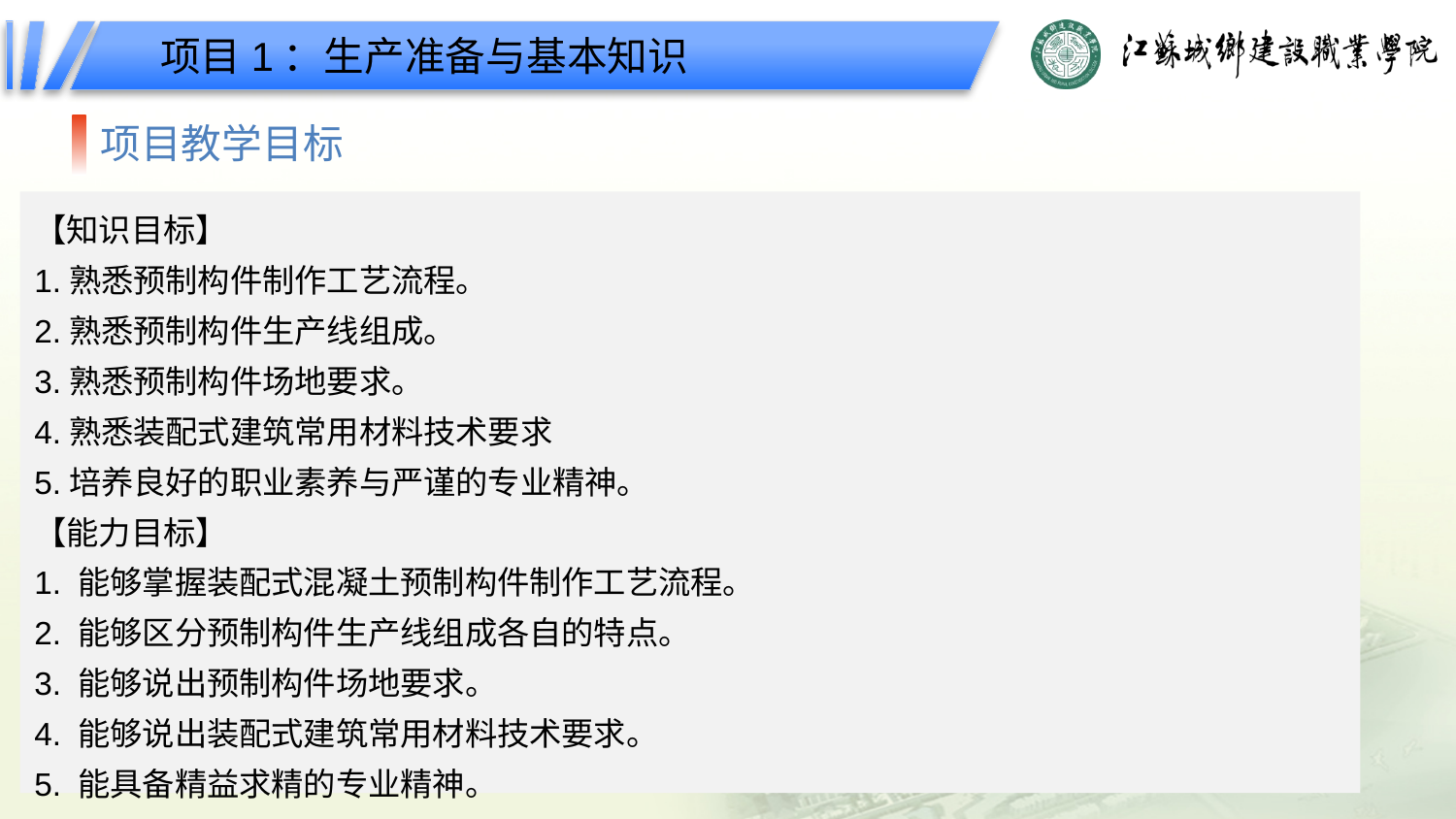

项目1：生产准备与基本知识
项目教学目标

【知识目标】
1.熟悉预制构件制作工艺流程。
2.熟悉预制构件生产线组成。
3.熟悉预制构件场地要求。
4.熟悉装配式建筑常用材料技术要求
5.培养良好的职业素养与严谨的专业精神。
【能力目标】
1. 能够掌握装配式混凝土预制构件制作工艺流程。
2. 能够区分预制构件生产线组成各自的特点。
3. 能够说出预制构件场地要求。
4. 能够说出装配式建筑常用材料技术要求。
5. 能具备精益求精的专业精神。